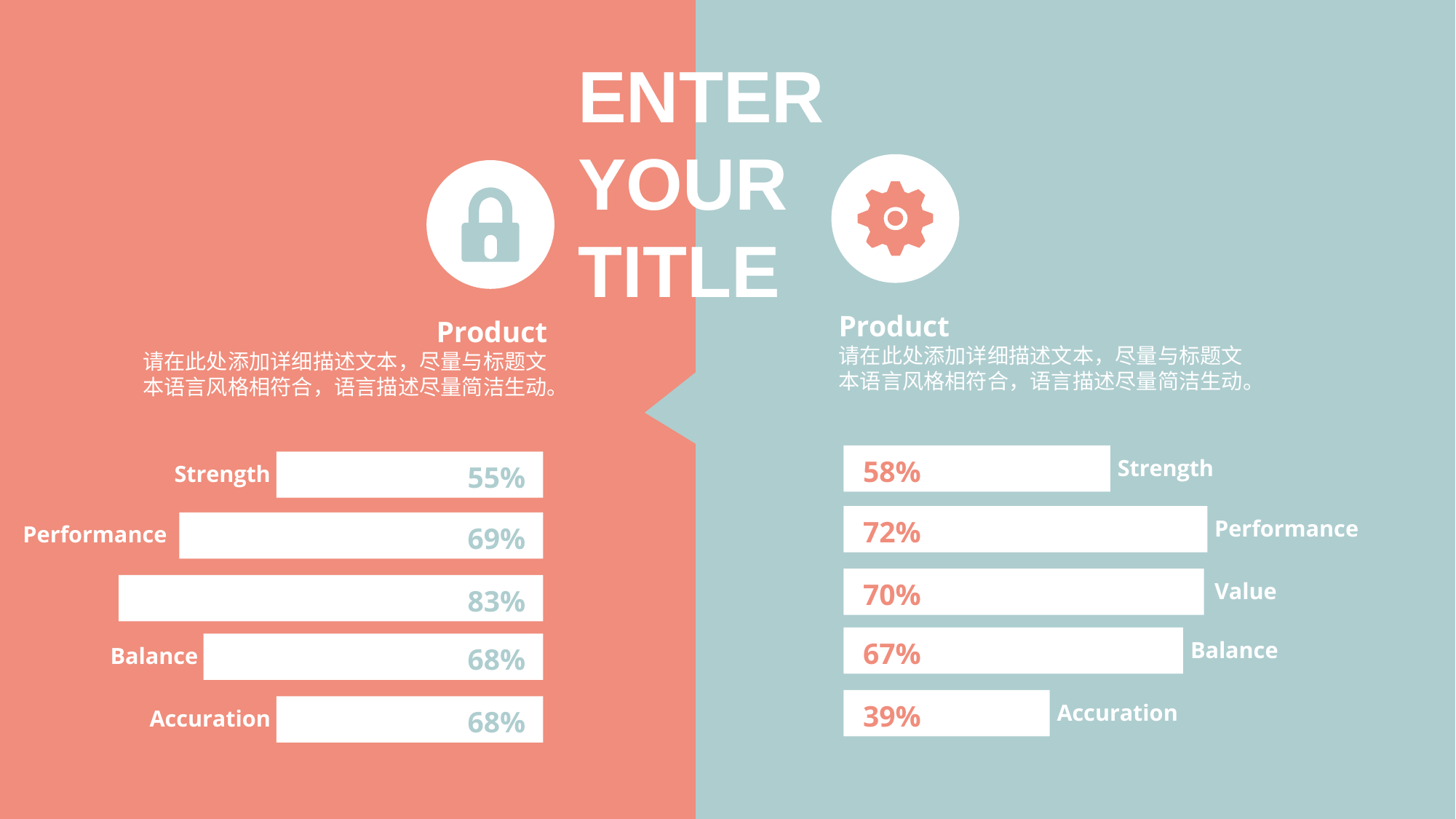

ENTER
YOUR TITLE

Product
请在此处添加详细描述文本，尽量与标题文本语言风格相符合，语言描述尽量简洁生动。
Product
请在此处添加详细描述文本，尽量与标题文本语言风格相符合，语言描述尽量简洁生动。

58%
Strength

Strength
55%

72%
Performance

69%
Performance

70%
Value

83%

67%
Balance

68%
Balance

39%
Accuration

68%
Accuration